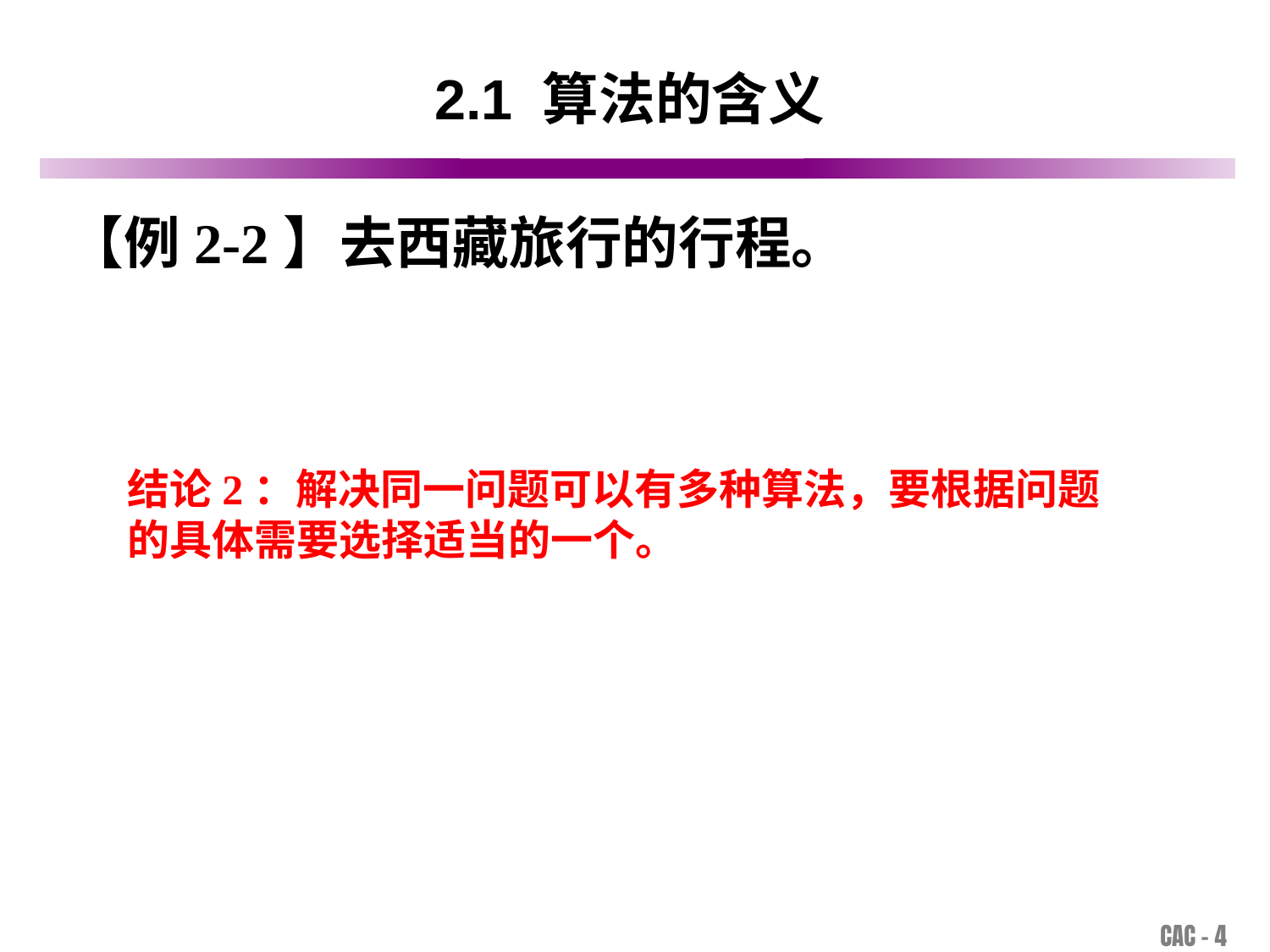

# 2.1 算法的含义
【例2-2】去西藏旅行的行程。
结论2：解决同一问题可以有多种算法，要根据问题的具体需要选择适当的一个。
4